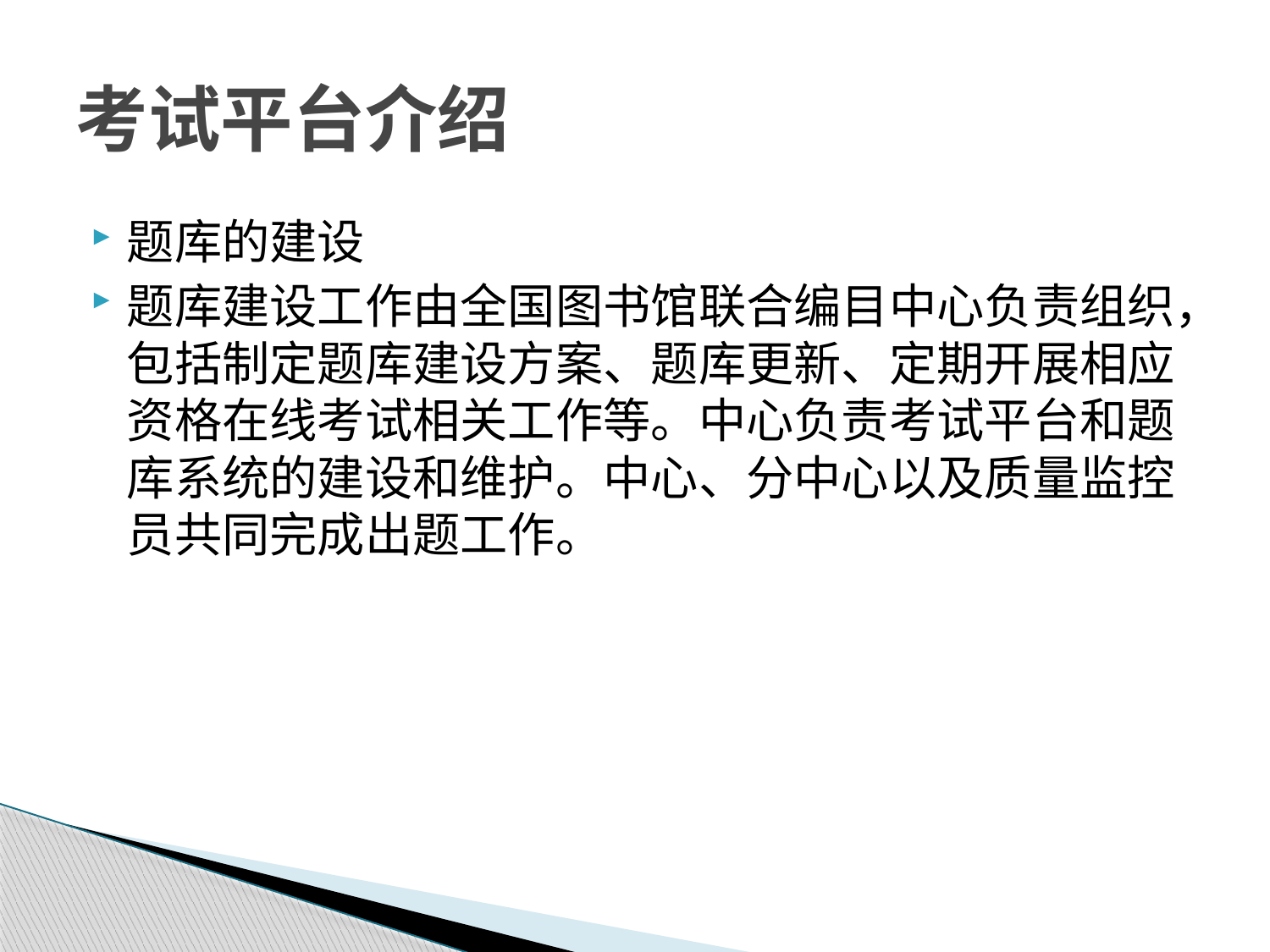

# 考试平台介绍
题库的建设
题库建设工作由全国图书馆联合编目中心负责组织，包括制定题库建设方案、题库更新、定期开展相应资格在线考试相关工作等。中心负责考试平台和题库系统的建设和维护。中心、分中心以及质量监控员共同完成出题工作。